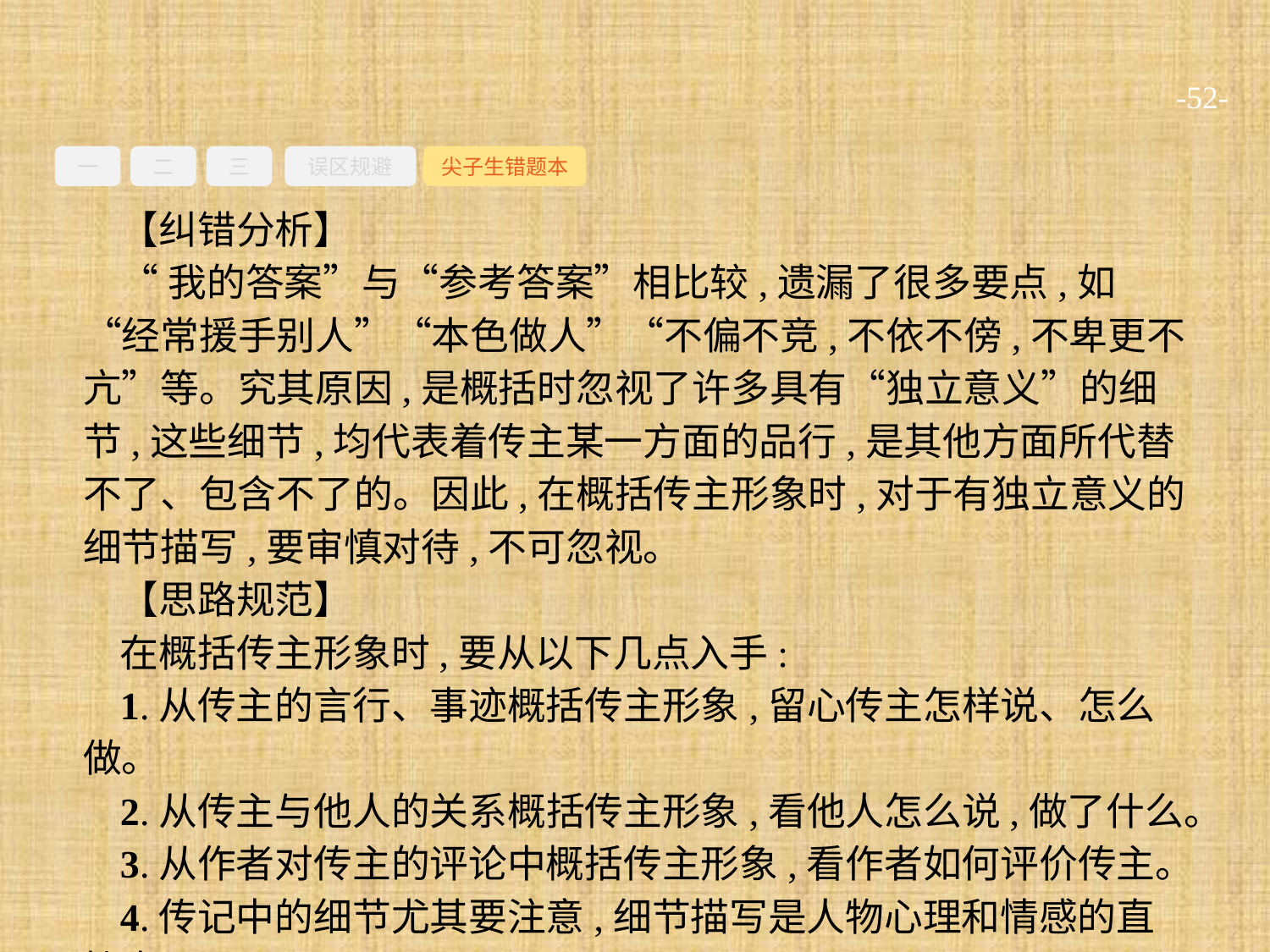

-52-
一
二
三
误区规避
尖子生错题本
【纠错分析】
“我的答案”与“参考答案”相比较,遗漏了很多要点,如“经常援手别人”“本色做人”“不偏不竞,不依不傍,不卑更不亢”等。究其原因,是概括时忽视了许多具有“独立意义”的细节,这些细节,均代表着传主某一方面的品行,是其他方面所代替不了、包含不了的。因此,在概括传主形象时,对于有独立意义的细节描写,要审慎对待,不可忽视。
【思路规范】
在概括传主形象时,要从以下几点入手:
1.从传主的言行、事迹概括传主形象,留心传主怎样说、怎么做。
2.从传主与他人的关系概括传主形象,看他人怎么说,做了什么。
3.从作者对传主的评论中概括传主形象,看作者如何评价传主。
4.传记中的细节尤其要注意,细节描写是人物心理和情感的直接表现。